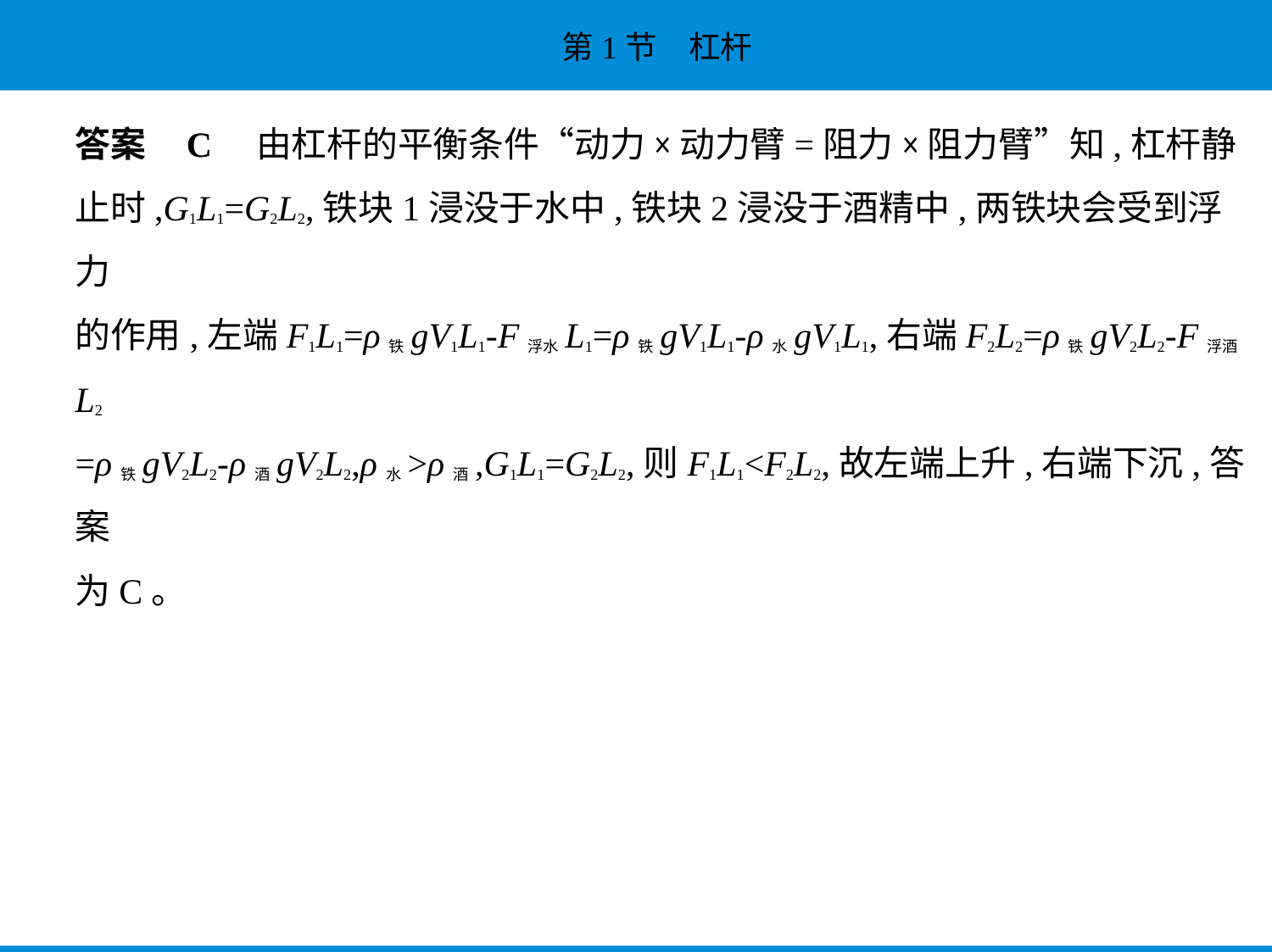

答案    C　由杠杆的平衡条件“动力×动力臂=阻力×阻力臂”知,杠杆静
止时,G1L1=G2L2,铁块1浸没于水中,铁块2浸没于酒精中,两铁块会受到浮力
的作用,左端F1L1=ρ铁gV1L1-F浮水L1=ρ铁gV1L1-ρ水gV1L1,右端F2L2=ρ铁gV2L2-F浮酒L2
=ρ铁gV2L2-ρ酒gV2L2,ρ水>ρ酒,G1L1=G2L2,则F1L1<F2L2,故左端上升,右端下沉,答案
为C。